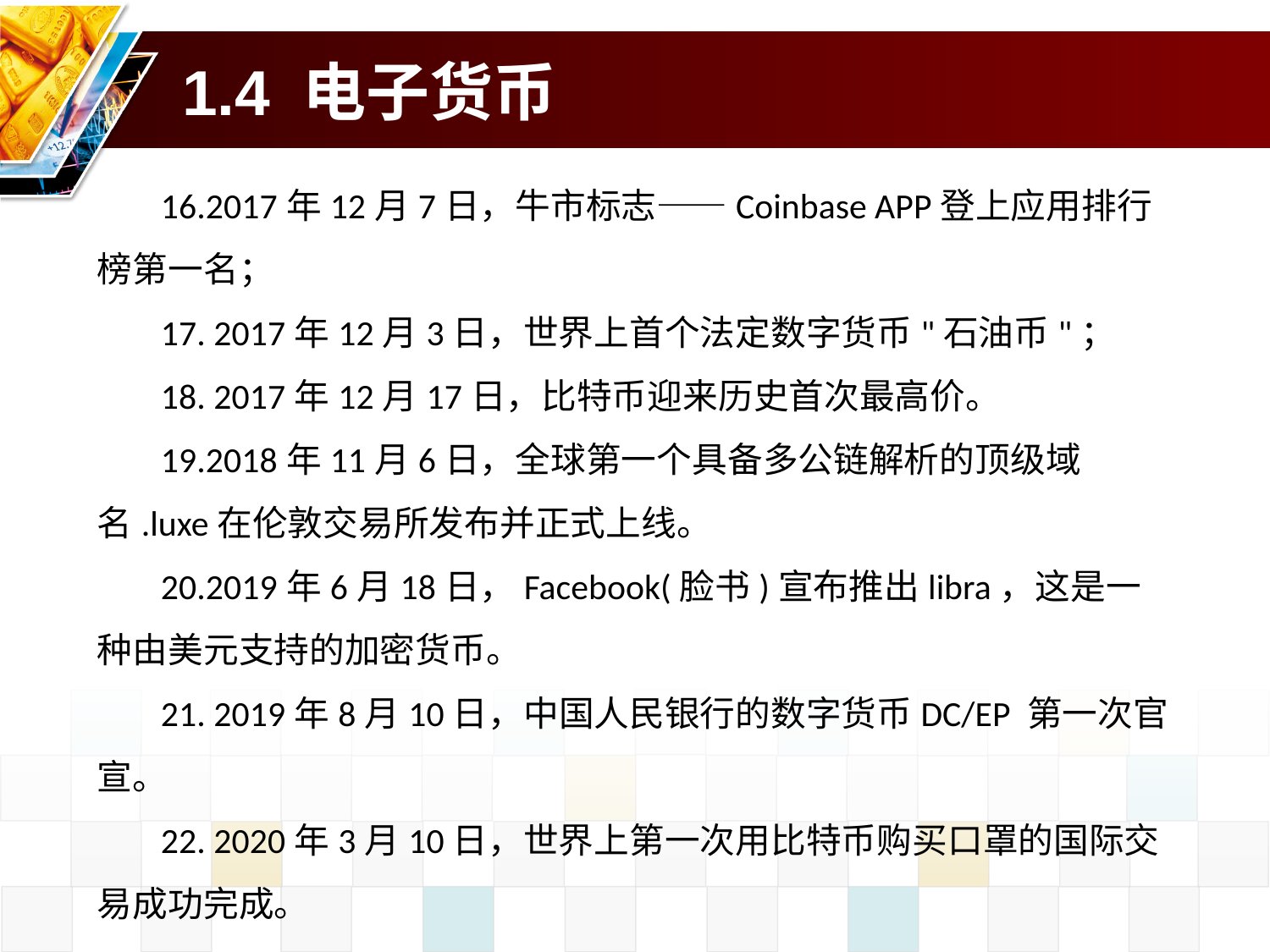

# 1.4 电子货币
16.2017年12月7日，牛市标志——Coinbase APP登上应用排行榜第一名；
17. 2017年12月3日，世界上首个法定数字货币"石油币"；
18. 2017年12月17日，比特币迎来历史首次最高价。
19.2018年11月6日，全球第一个具备多公链解析的顶级域名.luxe在伦敦交易所发布并正式上线。
20.2019年6月18日，Facebook(脸书)宣布推出libra，这是一种由美元支持的加密货币。
21. 2019年8月10日，中国人民银行的数字货币DC/EP 第一次官宣。
22. 2020年3月10日，世界上第一次用比特币购买口罩的国际交易成功完成。